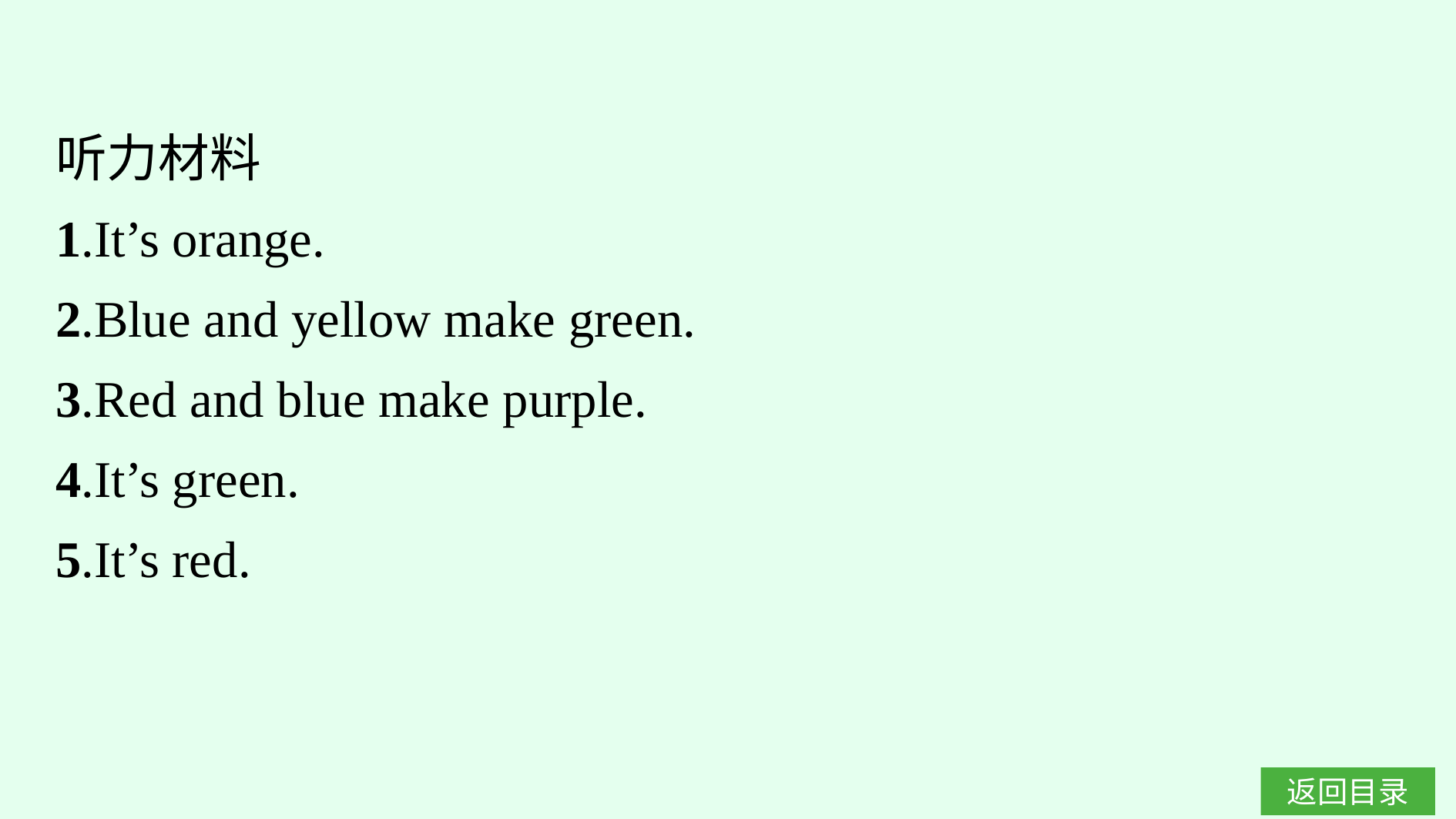

听力材料
1.It’s orange.
2.Blue and yellow make green.
3.Red and blue make purple.
4.It’s green.
5.It’s red.